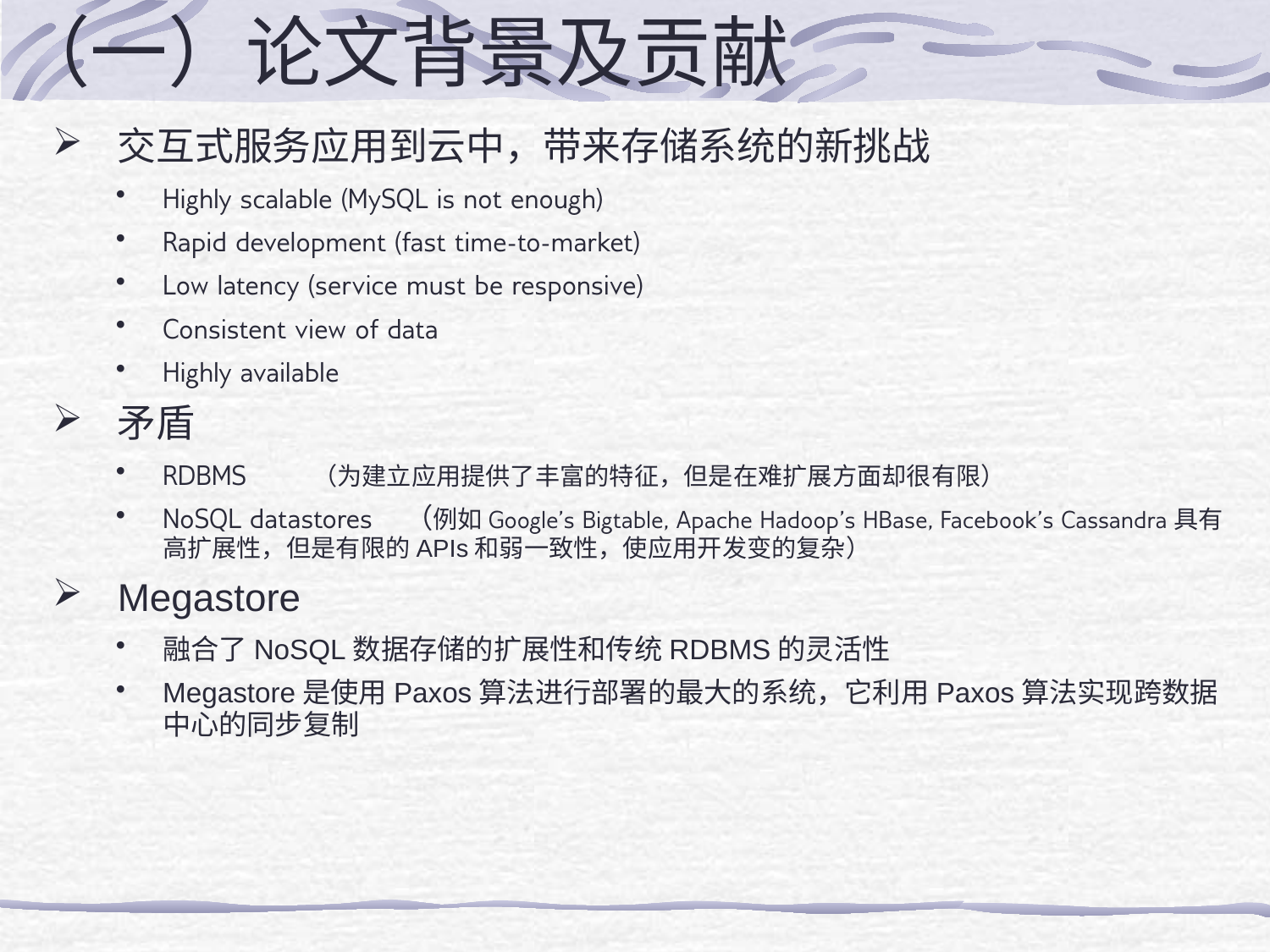

# （一）论文背景及贡献
交互式服务应用到云中，带来存储系统的新挑战
Highly scalable (MySQL is not enough)
Rapid development (fast time-to-market)
Low latency (service must be responsive)
Consistent view of data
Highly available
矛盾
RDBMS       （为建立应用提供了丰富的特征，但是在难扩展方面却很有限）
NoSQL datastores   （例如Google’s Bigtable, Apache Hadoop’s HBase, Facebook’s Cassandra具有高扩展性，但是有限的APIs和弱一致性，使应用开发变的复杂）
Megastore
融合了NoSQL数据存储的扩展性和传统RDBMS的灵活性
Megastore是使用Paxos算法进行部署的最大的系统，它利用Paxos算法实现跨数据中心的同步复制